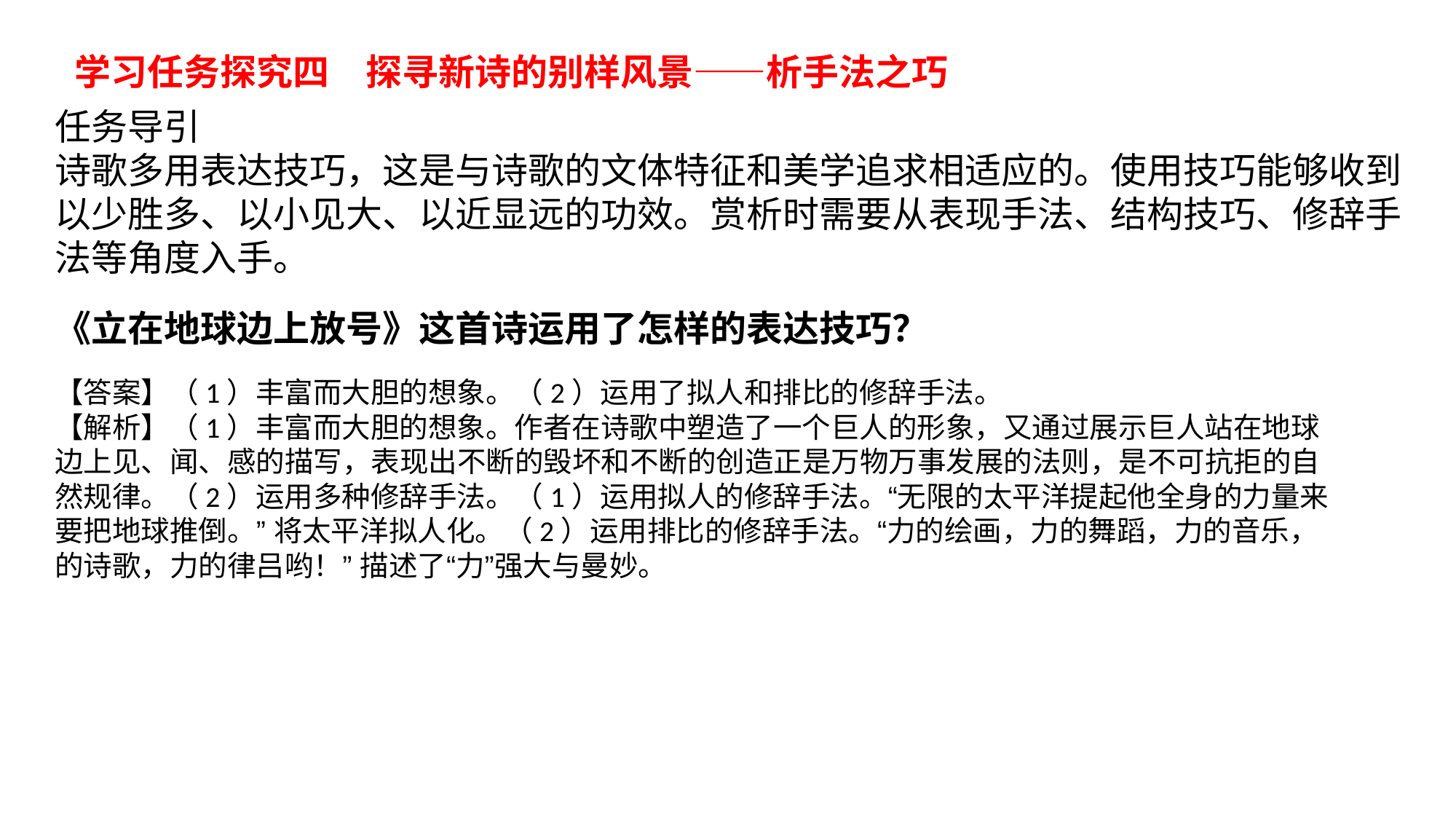

学习任务探究四　探寻新诗的别样风景——析手法之巧
任务导引
诗歌多用表达技巧，这是与诗歌的文体特征和美学追求相适应的。使用技巧能够收到以少胜多、以小见大、以近显远的功效。赏析时需要从表现手法、结构技巧、修辞手法等角度入手。
《立在地球边上放号》这首诗运用了怎样的表达技巧？
【答案】（1）丰富而大胆的想象。（2）运用了拟人和排比的修辞手法。
【解析】（1）丰富而大胆的想象。作者在诗歌中塑造了一个巨人的形象，又通过展示巨人站在地球边上见、闻、感的描写，表现出不断的毁坏和不断的创造正是万物万事发展的法则，是不可抗拒的自然规律。（2）运用多种修辞手法。（1）运用拟人的修辞手法。“无限的太平洋提起他全身的力量来要把地球推倒。” 将太平洋拟人化。（2）运用排比的修辞手法。“力的绘画，力的舞蹈，力的音乐，的诗歌，力的律吕哟！” 描述了“力”强大与曼妙。